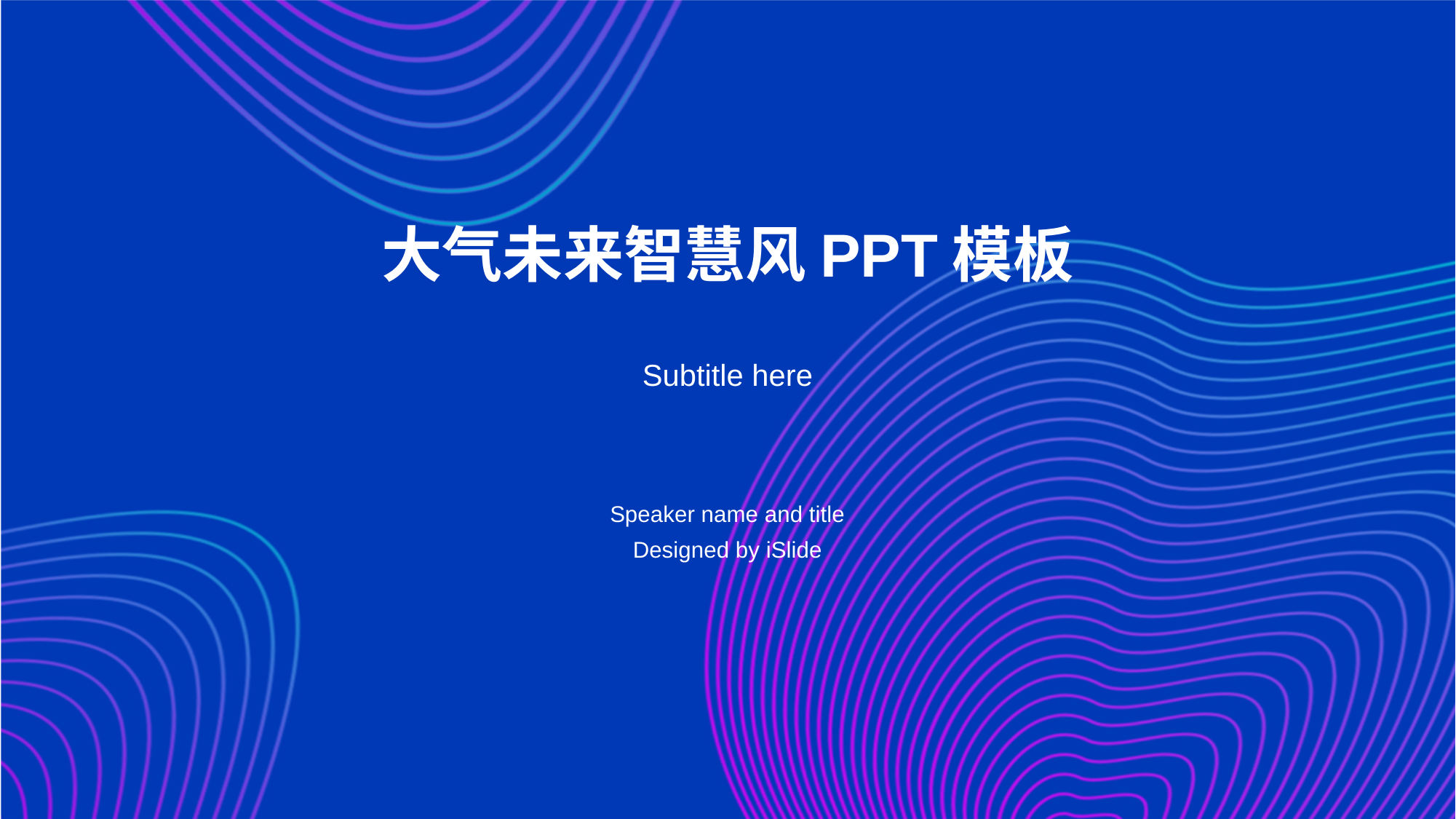

# 大气未来智慧风PPT模板
Subtitle here
Speaker name and title
Designed by iSlide